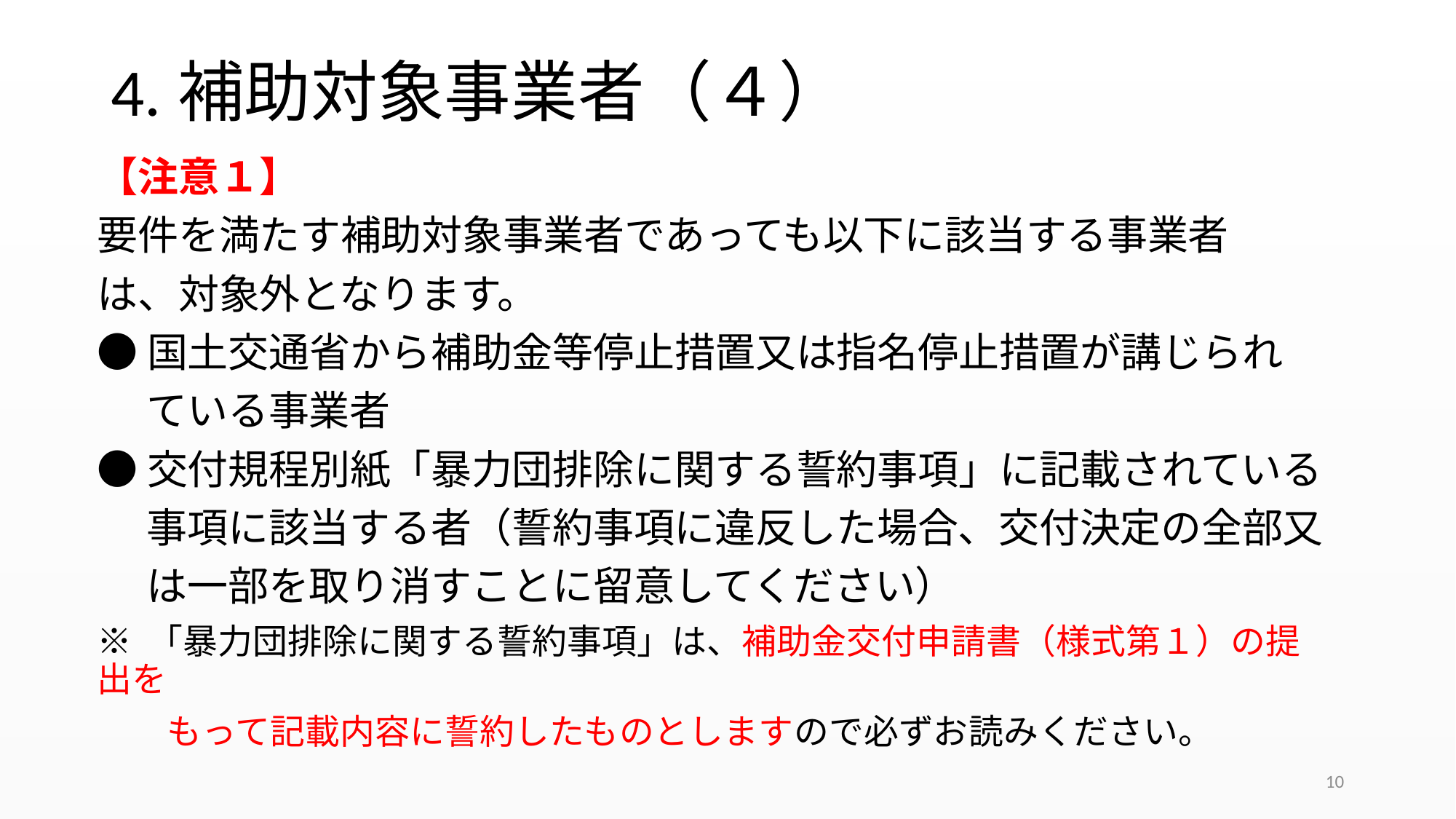

# 4.補助対象事業者（４）
【注意１】
要件を満たす補助対象事業者であっても以下に該当する事業者
は、対象外となります。
●国土交通省から補助金等停止措置又は指名停止措置が講じられ
　 ている事業者
●交付規程別紙「暴力団排除に関する誓約事項」に記載されている
　 事項に該当する者（誓約事項に違反した場合、交付決定の全部又
　 は一部を取り消すことに留意してください）
※ 「暴力団排除に関する誓約事項」は、補助金交付申請書（様式第１）の提出を
　　もって記載内容に誓約したものとしますので必ずお読みください。
10